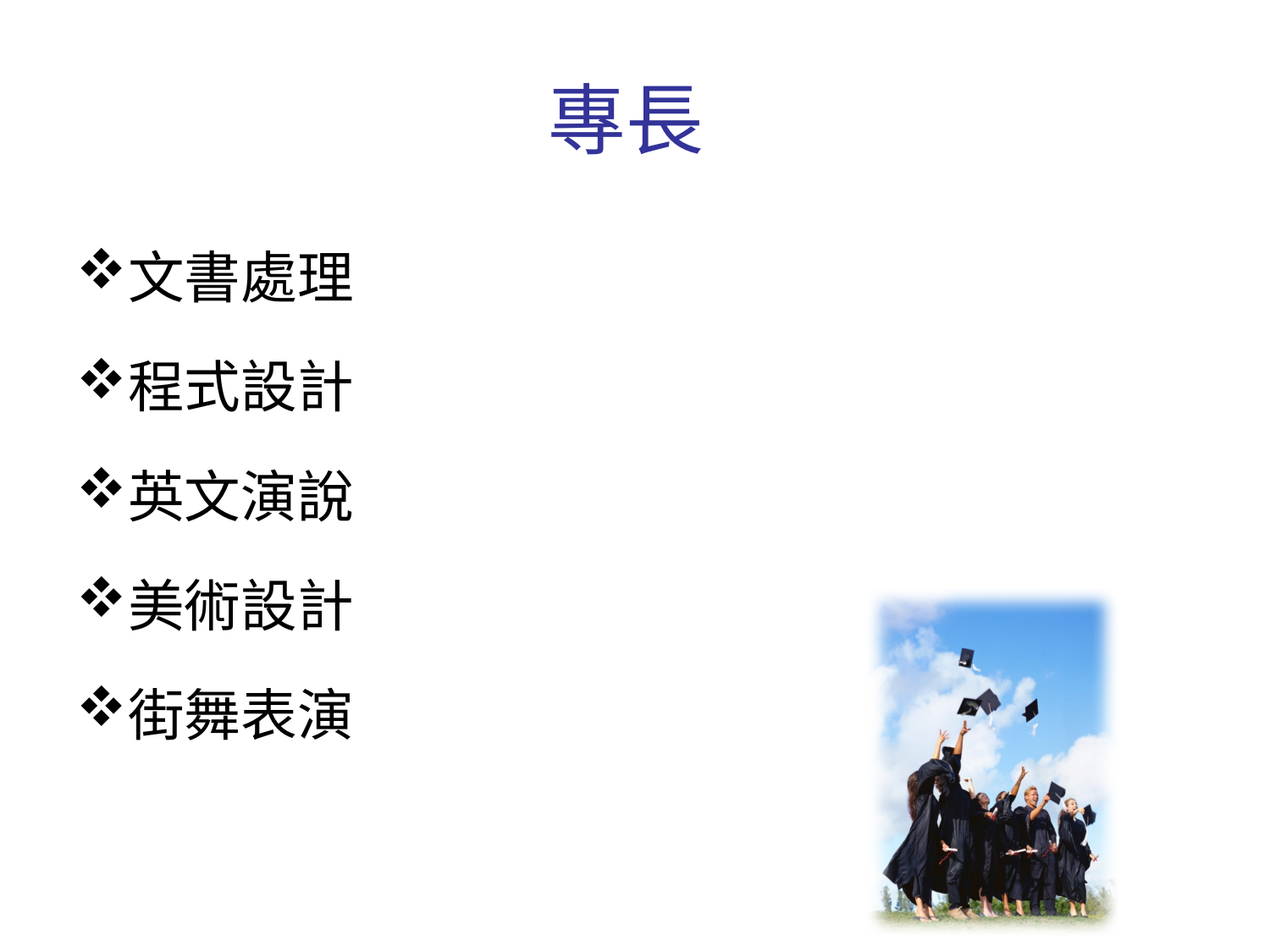

# 專長
文書處理
程式設計
英文演說
美術設計
街舞表演